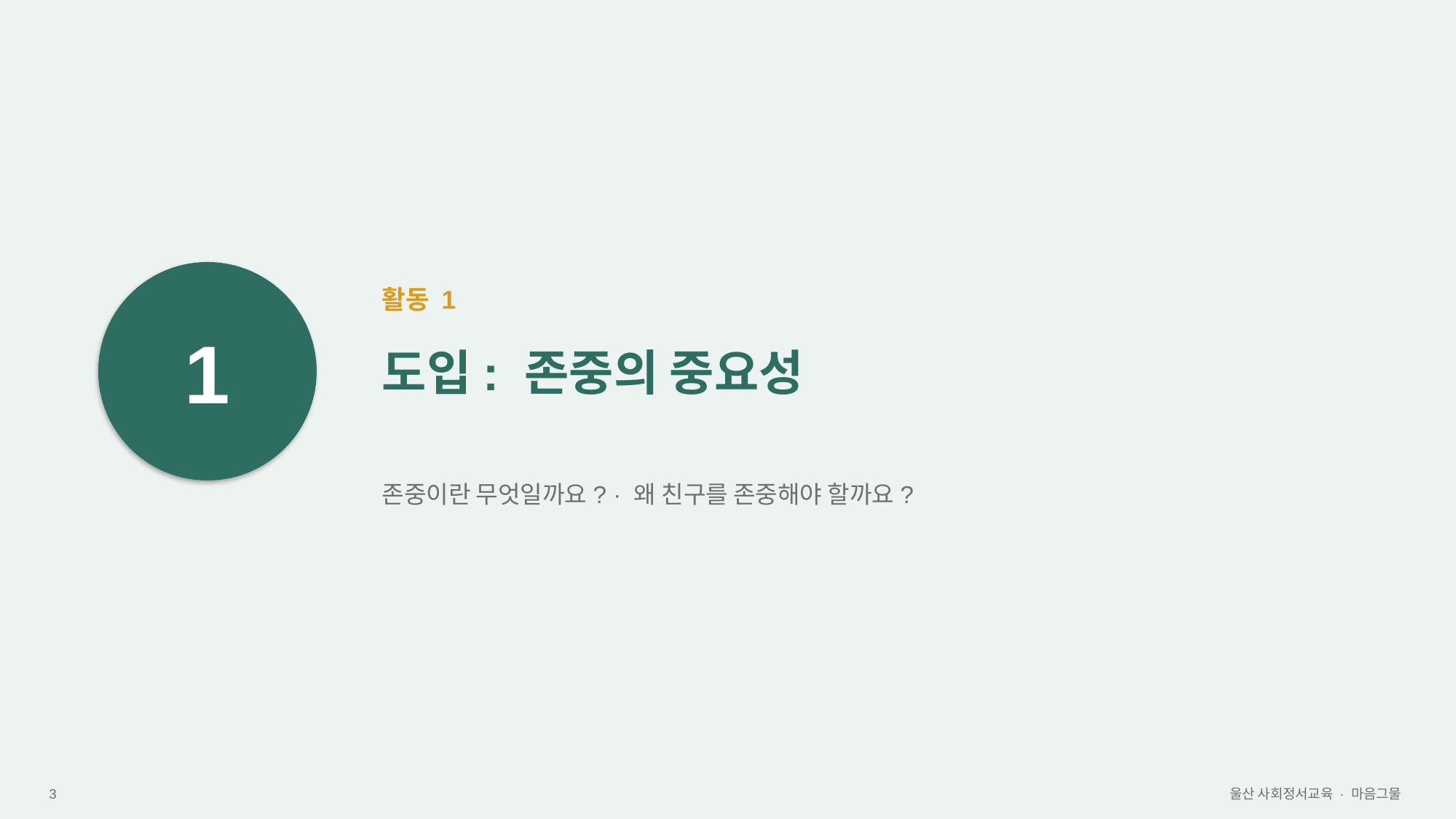

1
활동 1
도입: 존중의 중요성
존중이란 무엇일까요? · 왜 친구를 존중해야 할까요?
3
울산 사회정서교육 · 마음그물